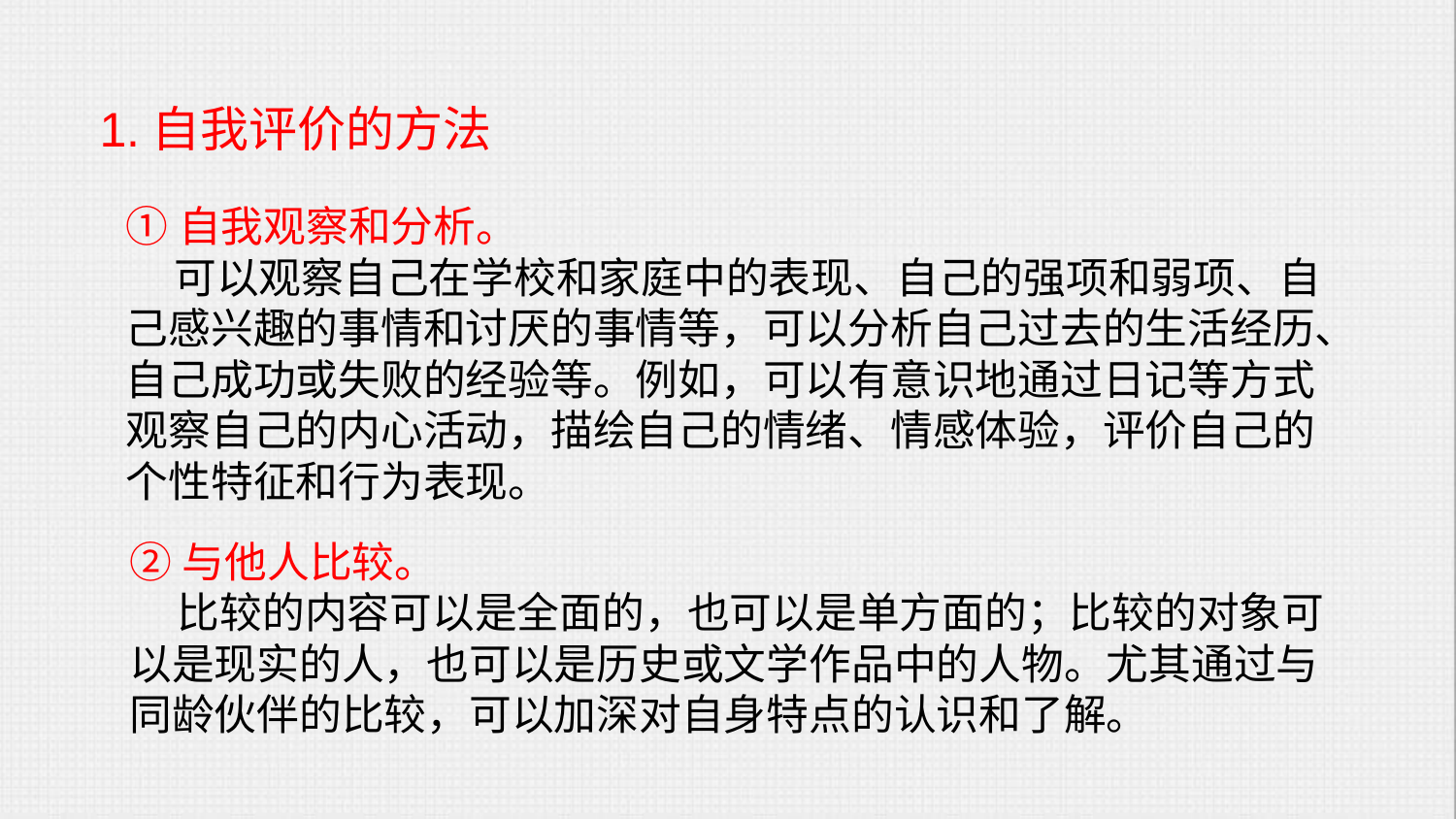

1.自我评价的方法
①自我观察和分析。
    可以观察自己在学校和家庭中的表现、自己的强项和弱项、自己感兴趣的事情和讨厌的事情等，可以分析自己过去的生活经历、自己成功或失败的经验等。例如，可以有意识地通过日记等方式观察自己的内心活动，描绘自己的情绪、情感体验，评价自己的个性特征和行为表现。
②与他人比较。
    比较的内容可以是全面的，也可以是单方面的；比较的对象可以是现实的人，也可以是历史或文学作品中的人物。尤其通过与同龄伙伴的比较，可以加深对自身特点的认识和了解。